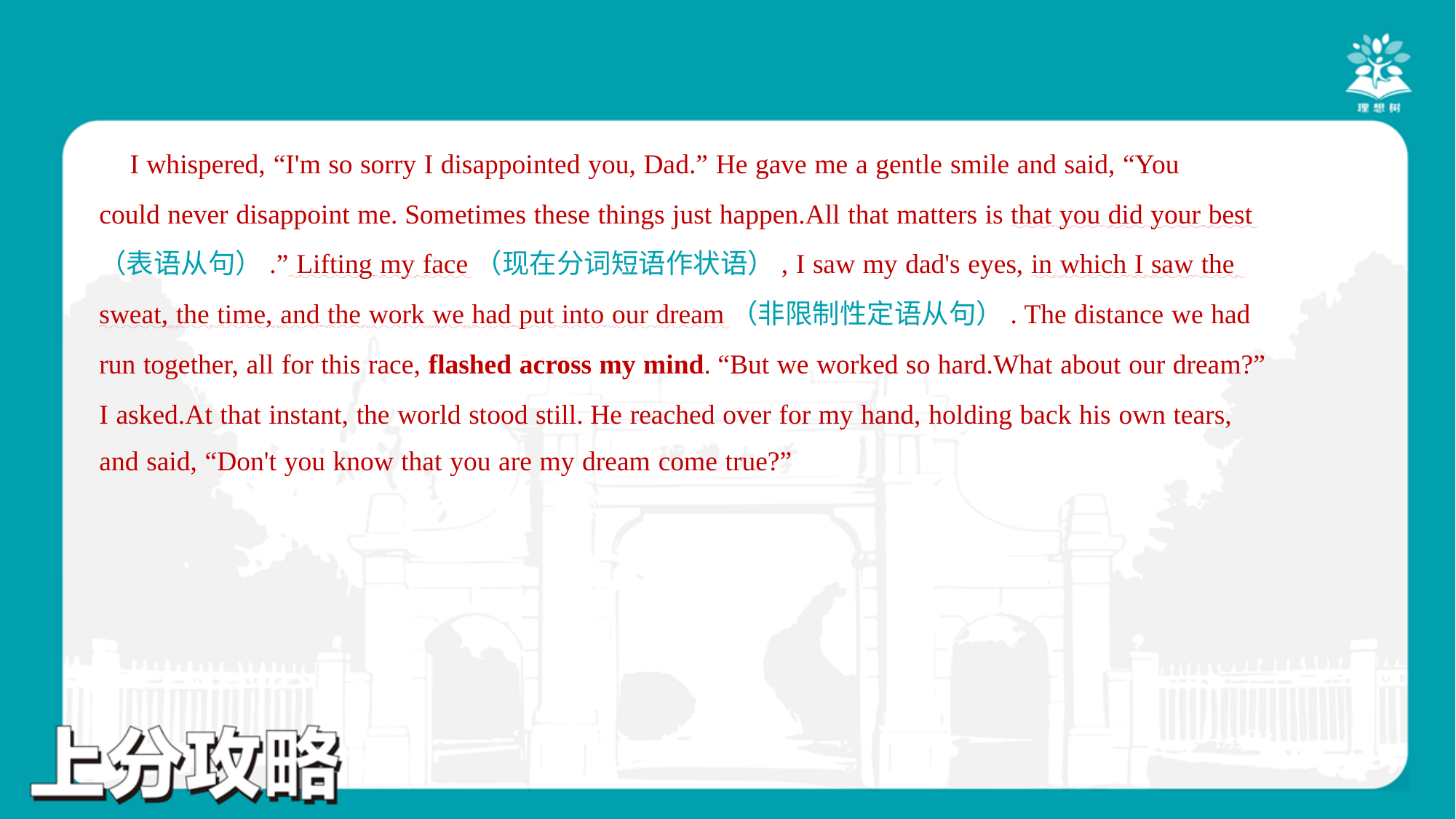

I whispered, “I'm so sorry I disappointed you, Dad.” He gave me a gentle smile and said, “You
could never disappoint me. Sometimes these things just happen.All that matters is that you did your best
（表语从句）.” Lifting my face（现在分词短语作状语）, I saw my dad's eyes, in which I saw the
sweat, the time, and the work we had put into our dream（非限制性定语从句）. The distance we had
run together, all for this race, flashed across my mind. “But we worked so hard.What about our dream?”
I asked.At that instant, the world stood still. He reached over for my hand, holding back his own tears,
and said, “Don't you know that you are my dream come true?”